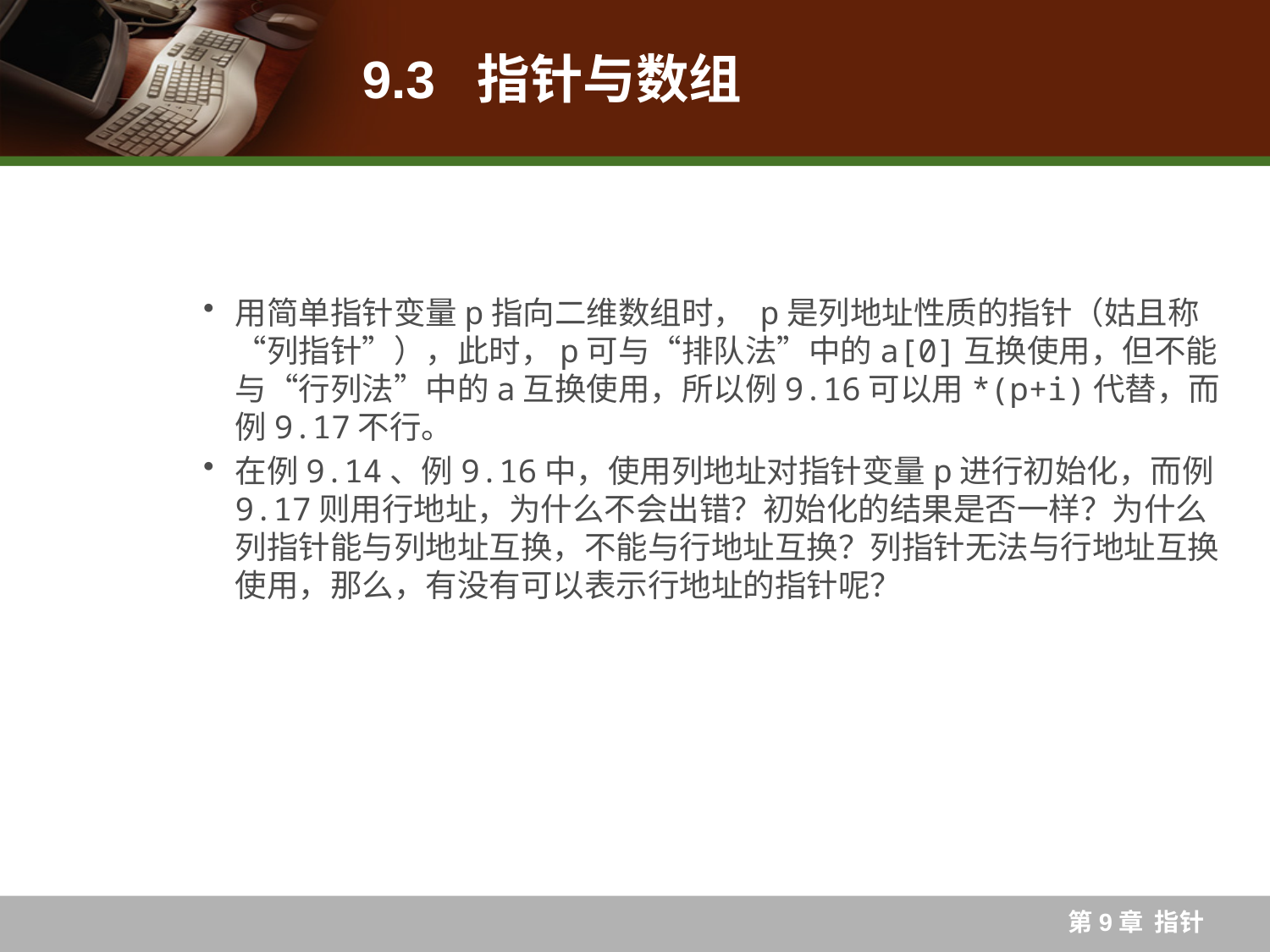

# 9.3  指针与数组
用简单指针变量p指向二维数组时， p是列地址性质的指针（姑且称“列指针”），此时，p可与“排队法”中的a[0]互换使用，但不能与“行列法”中的a互换使用，所以例9.16可以用*(p+i)代替，而例9.17不行。
在例9.14、例9.16中，使用列地址对指针变量p进行初始化，而例9.17则用行地址，为什么不会出错？初始化的结果是否一样？为什么列指针能与列地址互换，不能与行地址互换？列指针无法与行地址互换使用，那么，有没有可以表示行地址的指针呢？
第9章  指针